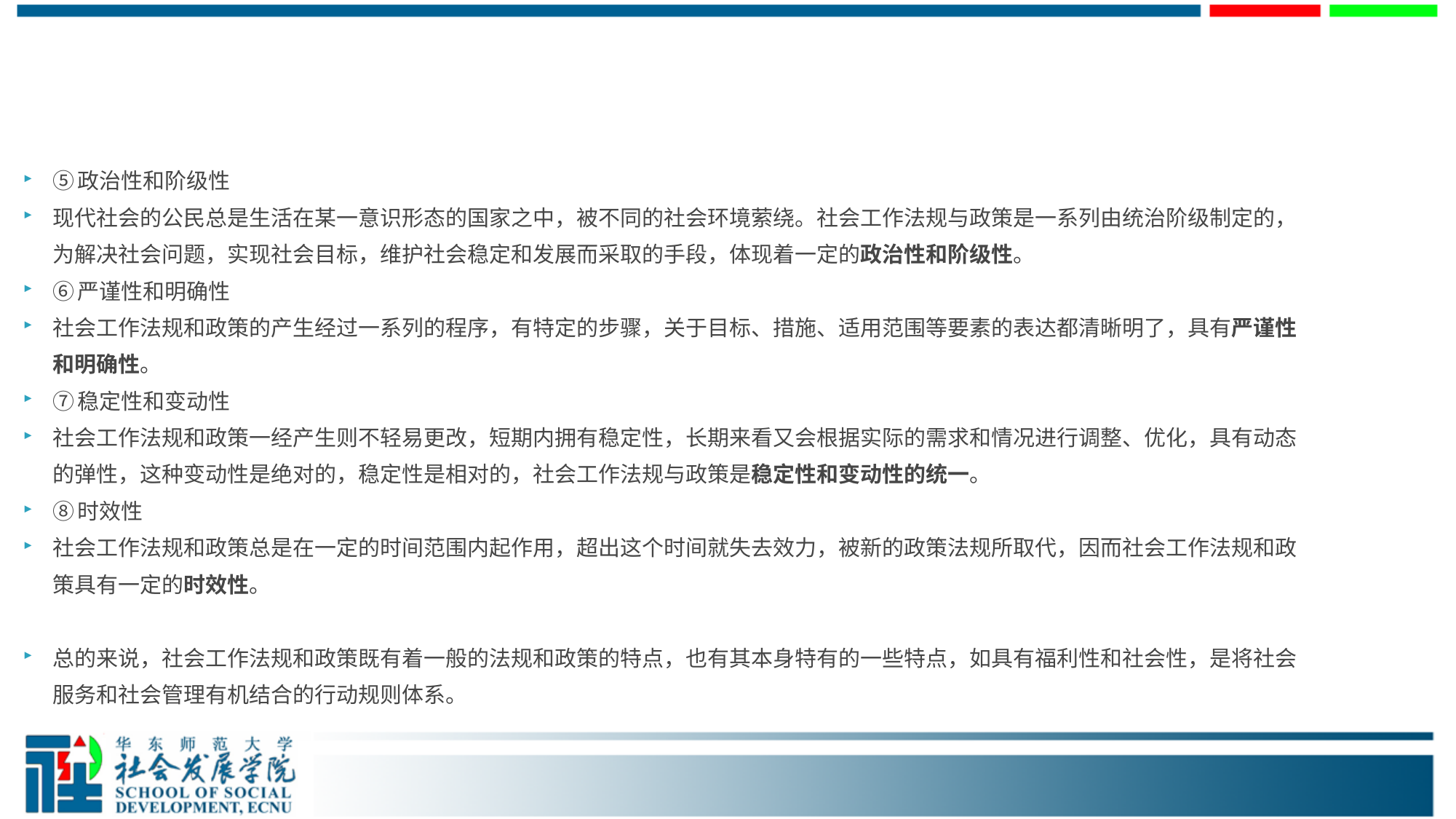

⑤政治性和阶级性
现代社会的公民总是生活在某一意识形态的国家之中，被不同的社会环境萦绕。社会工作法规与政策是一系列由统治阶级制定的，为解决社会问题，实现社会目标，维护社会稳定和发展而采取的手段，体现着一定的政治性和阶级性。
⑥严谨性和明确性
社会工作法规和政策的产生经过一系列的程序，有特定的步骤，关于目标、措施、适用范围等要素的表达都清晰明了，具有严谨性和明确性。
⑦稳定性和变动性
社会工作法规和政策一经产生则不轻易更改，短期内拥有稳定性，长期来看又会根据实际的需求和情况进行调整、优化，具有动态的弹性，这种变动性是绝对的，稳定性是相对的，社会工作法规与政策是稳定性和变动性的统一。
⑧时效性
社会工作法规和政策总是在一定的时间范围内起作用，超出这个时间就失去效力，被新的政策法规所取代，因而社会工作法规和政策具有一定的时效性。

总的来说，社会工作法规和政策既有着一般的法规和政策的特点，也有其本身特有的一些特点，如具有福利性和社会性，是将社会服务和社会管理有机结合的行动规则体系。